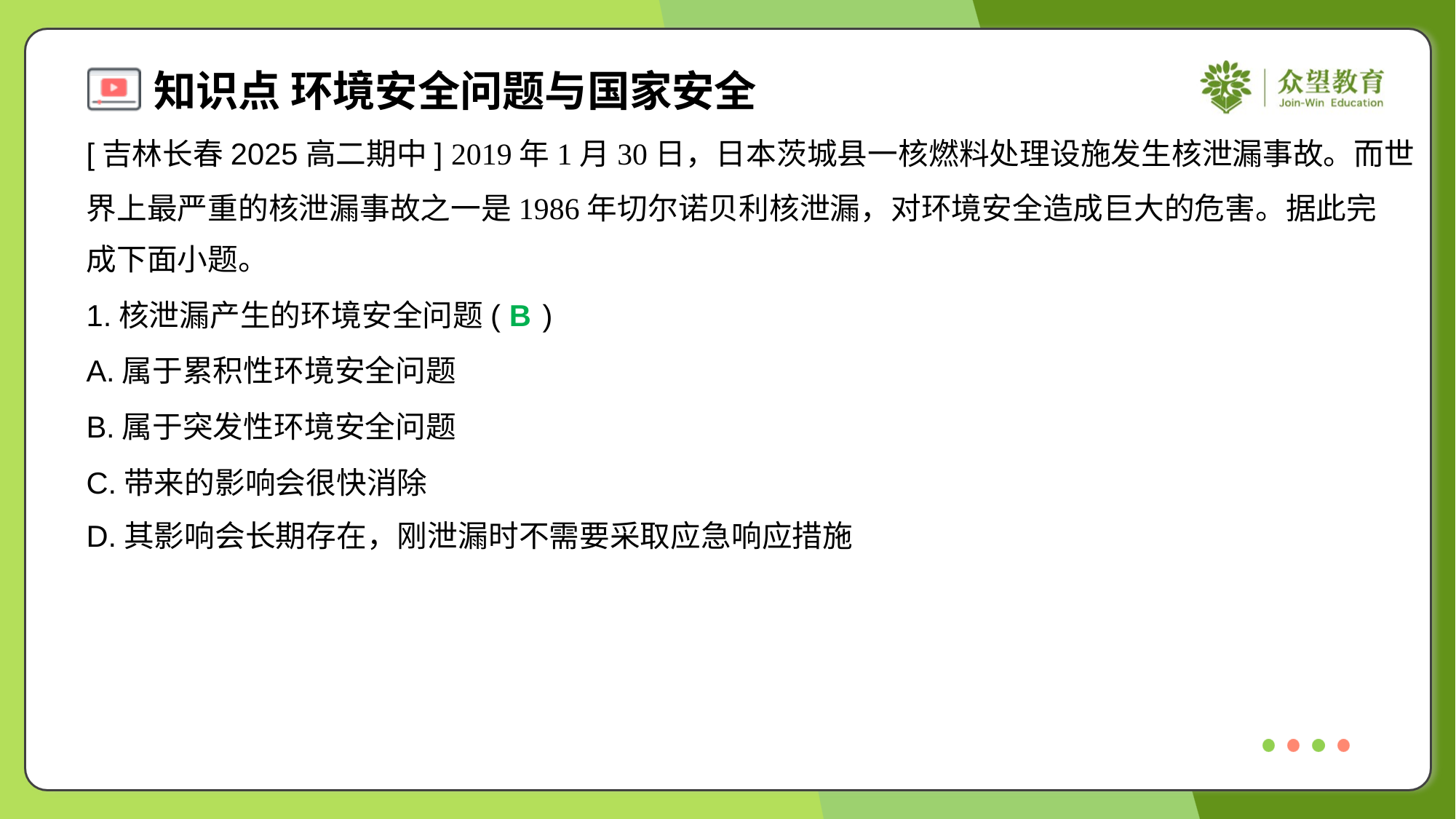

[吉林长春2025高二期中] 2019年1月30日，日本茨城县一核燃料处理设施发生核泄漏事故。而世
界上最严重的核泄漏事故之一是1986年切尔诺贝利核泄漏，对环境安全造成巨大的危害。据此完
成下面小题。
1.核泄漏产生的环境安全问题(     )
B
A.属于累积性环境安全问题
B.属于突发性环境安全问题
C.带来的影响会很快消除
D.其影响会长期存在，刚泄漏时不需要采取应急响应措施